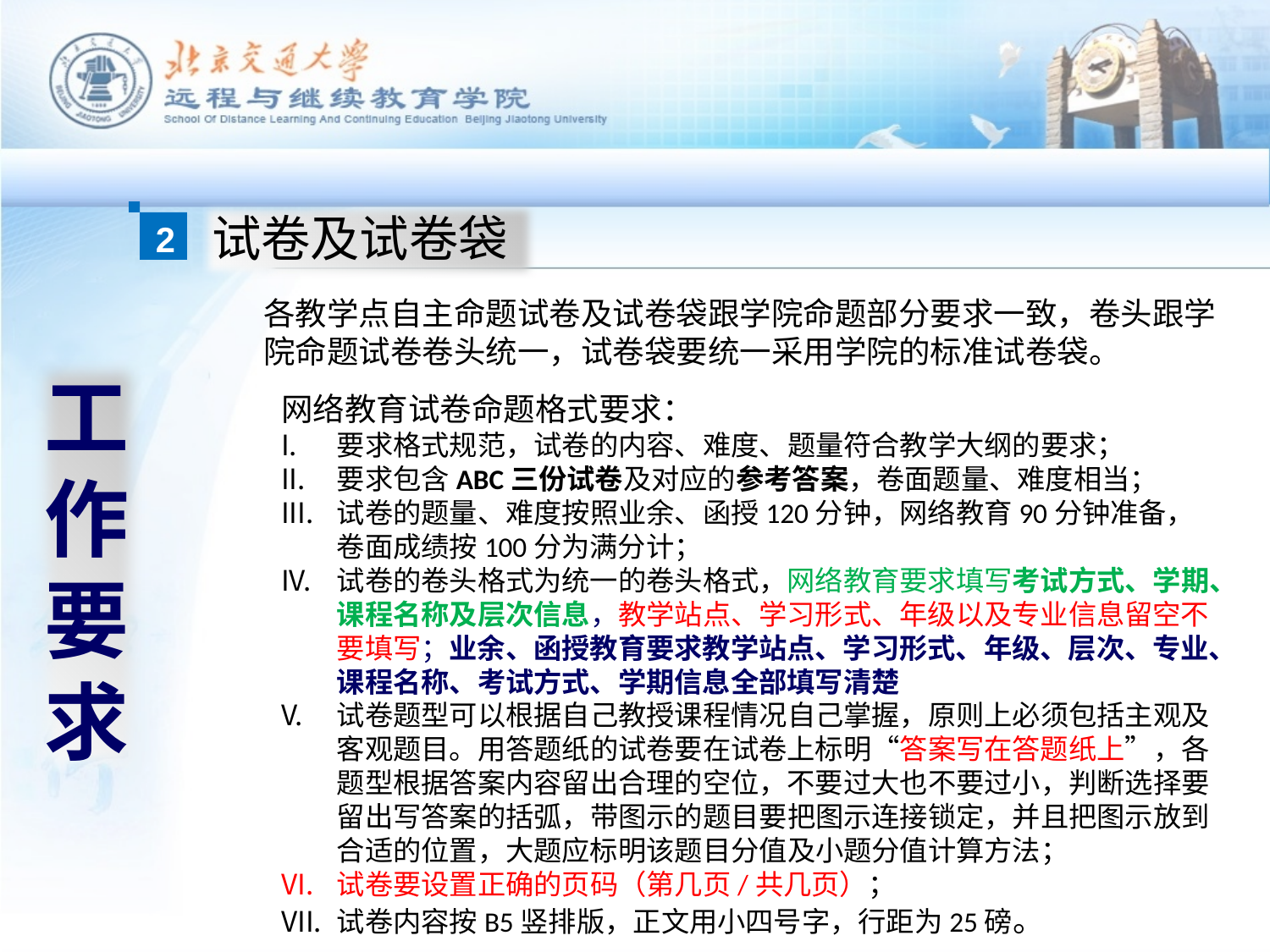

2
试卷及试卷袋
各教学点自主命题试卷及试卷袋跟学院命题部分要求一致，卷头跟学院命题试卷卷头统一，试卷袋要统一采用学院的标准试卷袋。

工作要求
网络教育试卷命题格式要求：
要求格式规范，试卷的内容、难度、题量符合教学大纲的要求；
要求包含ABC三份试卷及对应的参考答案，卷面题量、难度相当；
试卷的题量、难度按照业余、函授120分钟，网络教育90分钟准备，卷面成绩按100分为满分计；
试卷的卷头格式为统一的卷头格式，网络教育要求填写考试方式、学期、课程名称及层次信息，教学站点、学习形式、年级以及专业信息留空不要填写；业余、函授教育要求教学站点、学习形式、年级、层次、专业、课程名称、考试方式、学期信息全部填写清楚
试卷题型可以根据自己教授课程情况自己掌握，原则上必须包括主观及客观题目。用答题纸的试卷要在试卷上标明“答案写在答题纸上”，各题型根据答案内容留出合理的空位，不要过大也不要过小，判断选择要留出写答案的括弧，带图示的题目要把图示连接锁定，并且把图示放到合适的位置，大题应标明该题目分值及小题分值计算方法；
试卷要设置正确的页码（第几页/共几页）；
试卷内容按B5竖排版，正文用小四号字，行距为25磅。